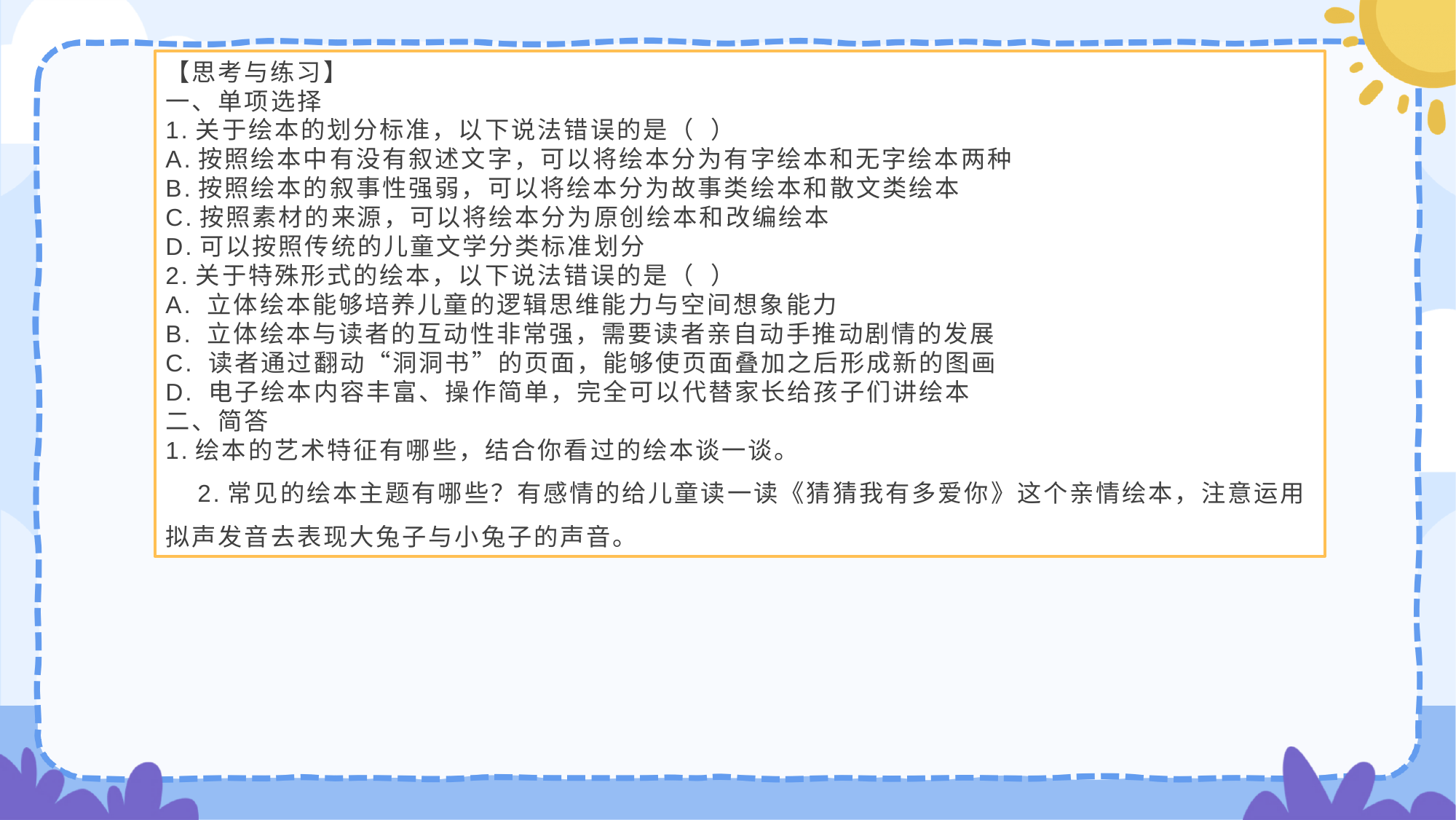

【思考与练习】一、单项选择1.关于绘本的划分标准，以下说法错误的是（  ）A.按照绘本中有没有叙述文字，可以将绘本分为有字绘本和无字绘本两种B.按照绘本的叙事性强弱，可以将绘本分为故事类绘本和散文类绘本C.按照素材的来源，可以将绘本分为原创绘本和改编绘本D.可以按照传统的儿童文学分类标准划分2.关于特殊形式的绘本，以下说法错误的是（  ）A. 立体绘本能够培养儿童的逻辑思维能力与空间想象能力  B. 立体绘本与读者的互动性非常强，需要读者亲自动手推动剧情的发展C. 读者通过翻动“洞洞书”的页面，能够使页面叠加之后形成新的图画D. 电子绘本内容丰富、操作简单，完全可以代替家长给孩子们讲绘本二、简答1.绘本的艺术特征有哪些，结合你看过的绘本谈一谈。2.常见的绘本主题有哪些？有感情的给儿童读一读《猜猜我有多爱你》这个亲情绘本，注意运用拟声发音去表现大兔子与小兔子的声音。